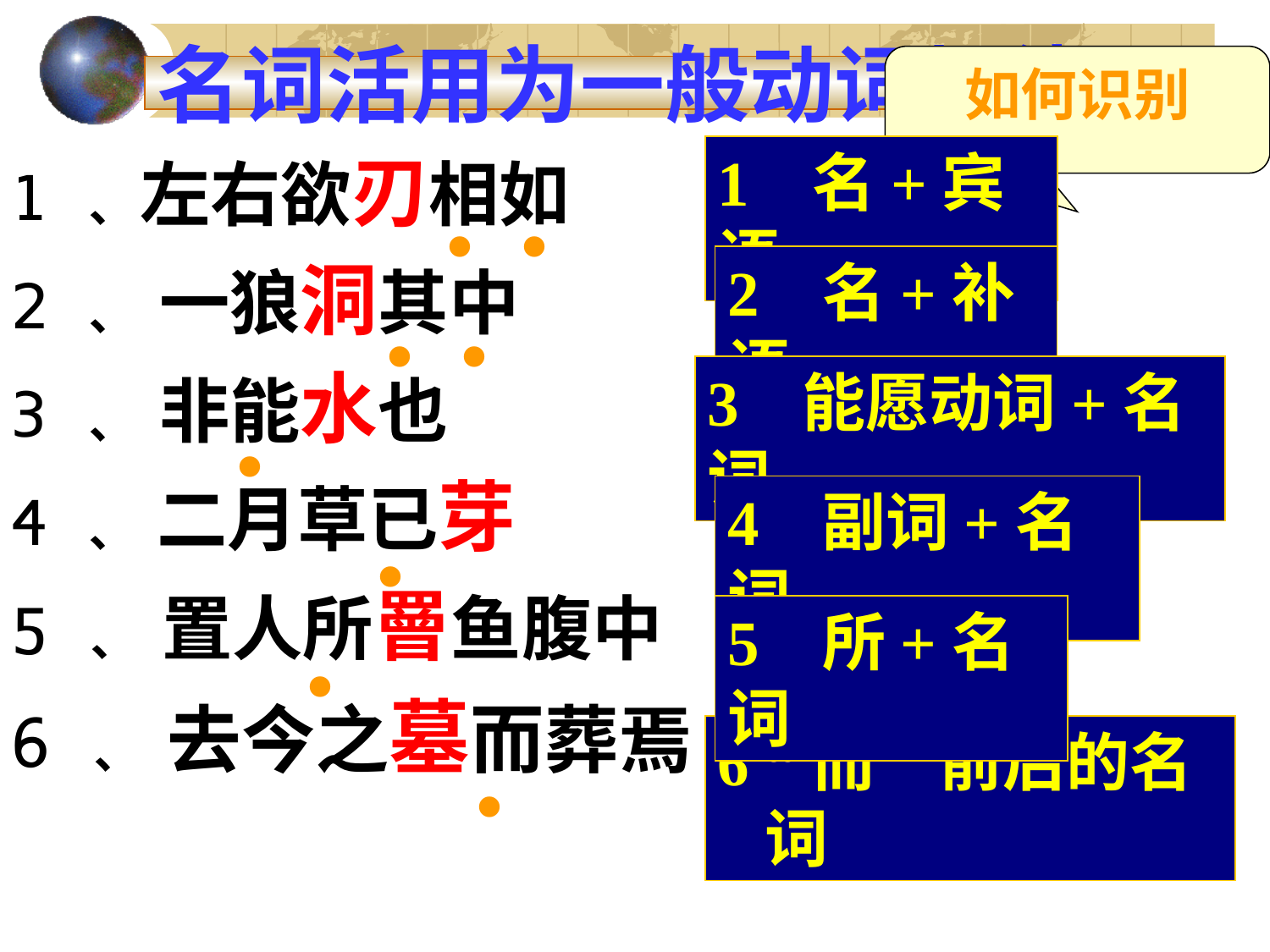

如何识别
# 名词活用为一般动词规律
1 ﹑左右欲刃相如
2 ﹑ 一狼洞其中
3 ﹑ 非能水也
4 ﹑ 二月草已芽
5 ﹑ 置人所罾鱼腹中
6 ﹑ 去今之墓而葬焉

1   名+宾语
 · ·
2   名+补语
 · ·
3   能愿动词+名词
 ·
4   副词+名词
 ·
 ·
5   所+名词
 ·
6 “而”前后的名词